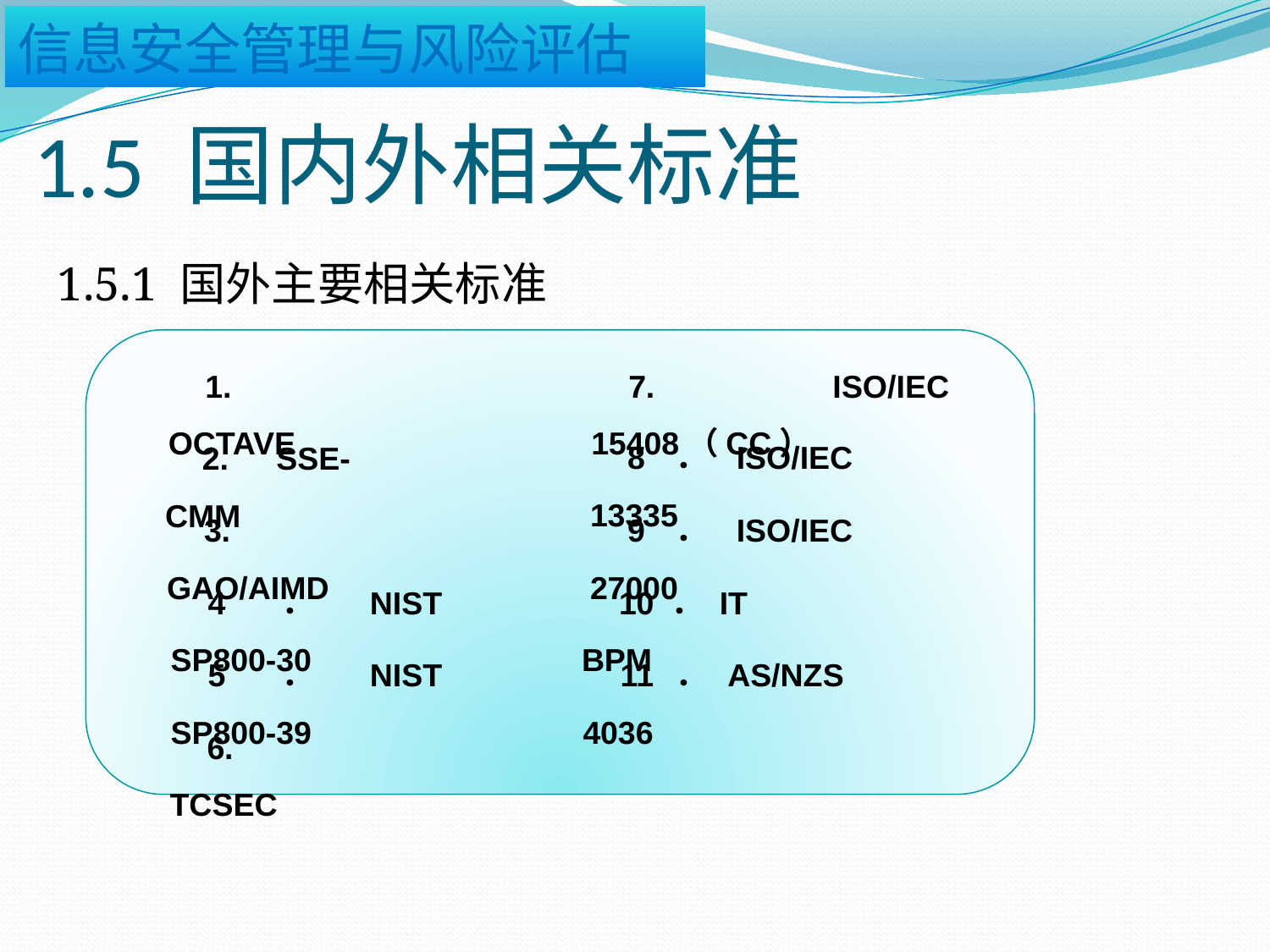

# 1.5 国内外相关标准
1.5.1 国外主要相关标准

1. OCTAVE
7. ISO/IEC 15408（CC）
8．ISO/IEC 13335
2. SSE-CMM
3. GAO/AIMD
9．ISO/IEC 27000
10．ITBPM
4．NIST SP800-30
5．NIST SP800-39
11．AS/NZS 4036
6. TCSEC